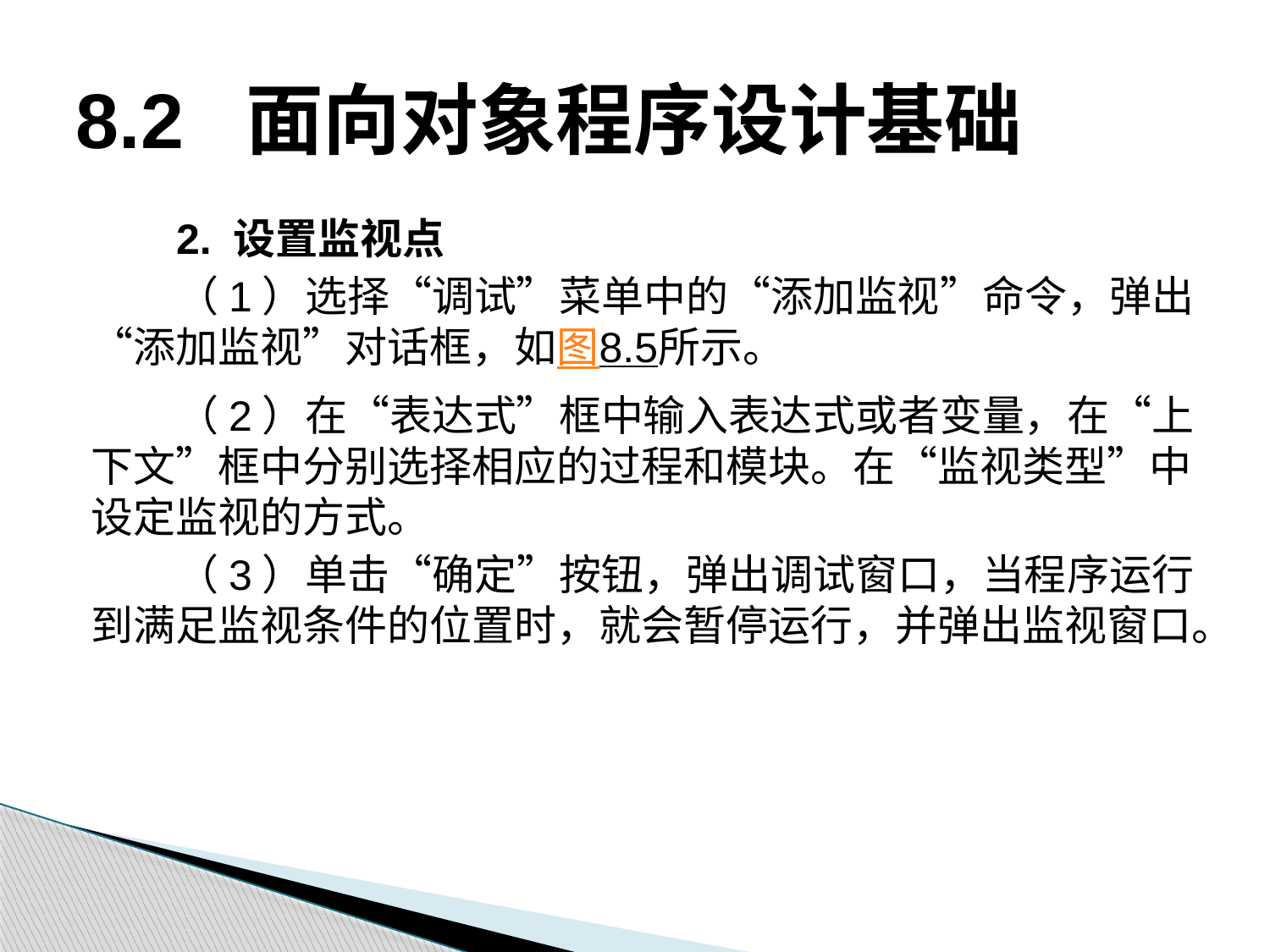

# 8.2  面向对象程序设计基础
2. 设置监视点
（1）选择“调试”菜单中的“添加监视”命令，弹出“添加监视”对话框，如图8.5所示。
（2）在“表达式”框中输入表达式或者变量，在“上下文”框中分别选择相应的过程和模块。在“监视类型”中设定监视的方式。
（3）单击“确定”按钮，弹出调试窗口，当程序运行到满足监视条件的位置时，就会暂停运行，并弹出监视窗口。